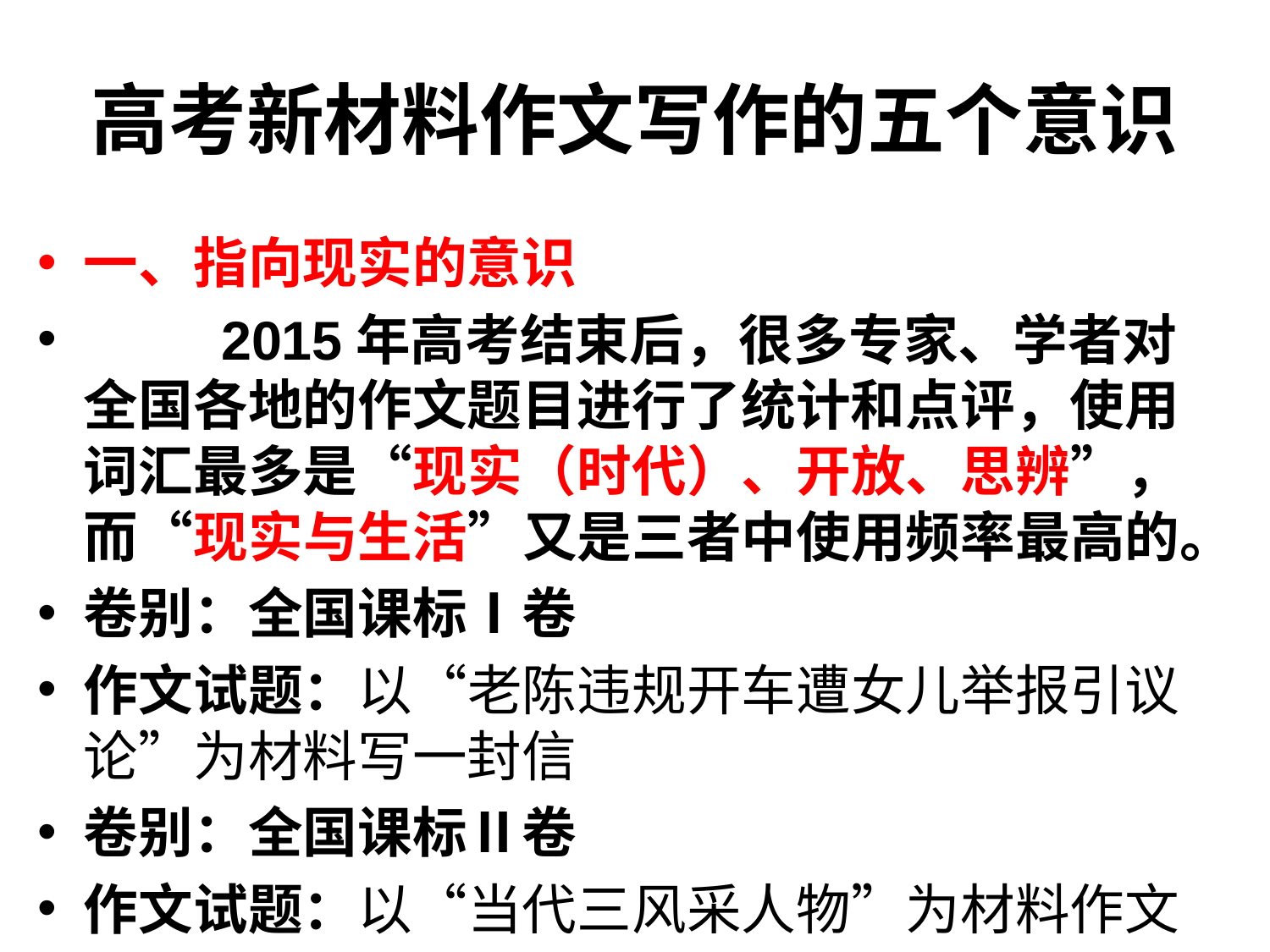

# 高考新材料作文写作的五个意识
一、指向现实的意识
         2015年高考结束后，很多专家、学者对全国各地的作文题目进行了统计和点评，使用词汇最多是“现实（时代）、开放、思辨”，而“现实与生活”又是三者中使用频率最高的。
卷别：全国课标Ⅰ卷
作文试题：以“老陈违规开车遭女儿举报引议论”为材料写一封信
卷别：全国课标Ⅱ卷
作文试题：以“当代三风采人物”为材料作文